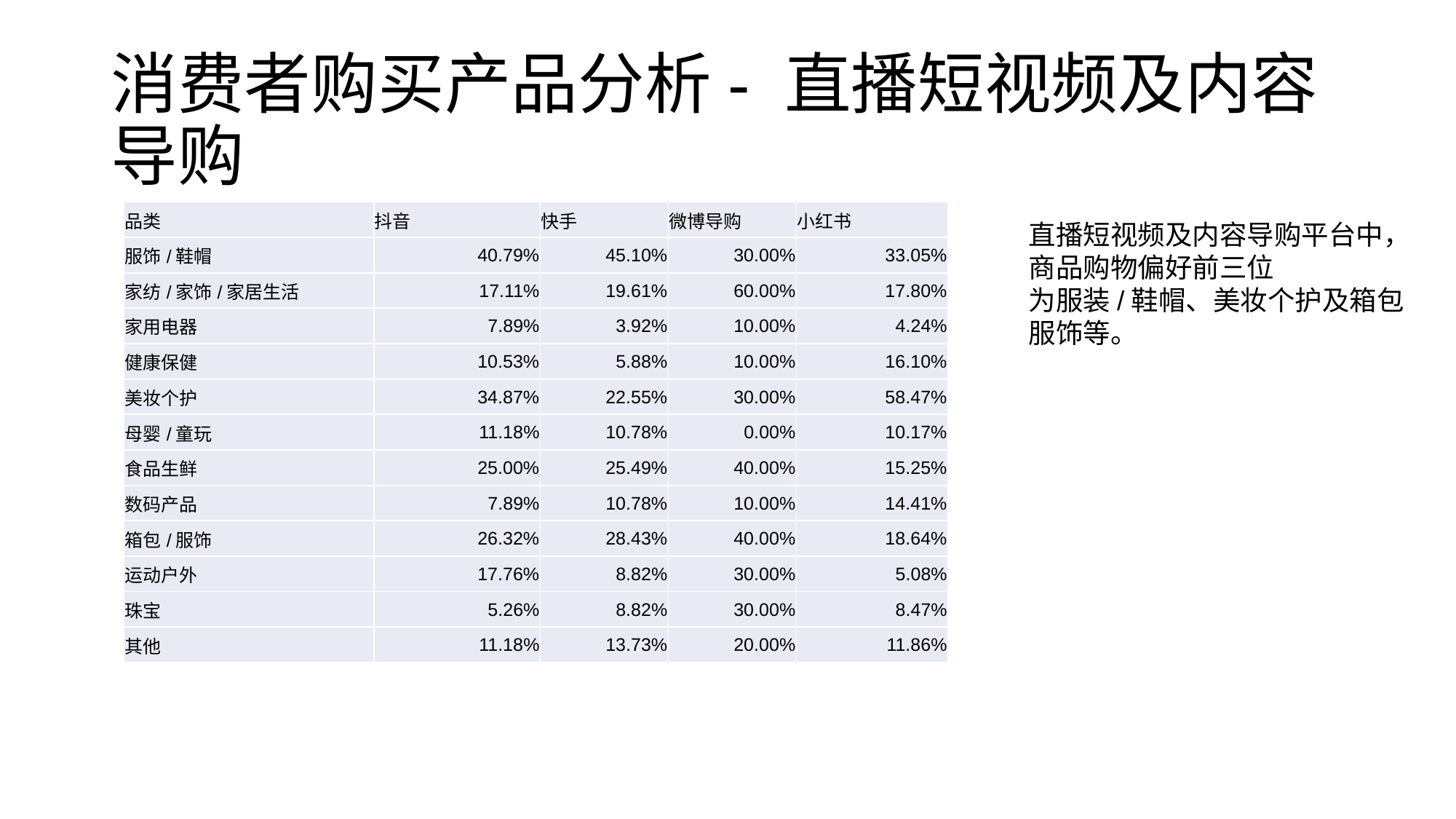

# 消费者购买产品分析- 直播短视频及内容导购
| 品类 | 抖音 | 快手 | 微博导购 | 小红书 |
| --- | --- | --- | --- | --- |
| 服饰/鞋帽 | 40.79% | 45.10% | 30.00% | 33.05% |
| 家纺/家饰/家居生活 | 17.11% | 19.61% | 60.00% | 17.80% |
| 家用电器 | 7.89% | 3.92% | 10.00% | 4.24% |
| 健康保健 | 10.53% | 5.88% | 10.00% | 16.10% |
| 美妆个护 | 34.87% | 22.55% | 30.00% | 58.47% |
| 母婴/童玩 | 11.18% | 10.78% | 0.00% | 10.17% |
| 食品生鲜 | 25.00% | 25.49% | 40.00% | 15.25% |
| 数码产品 | 7.89% | 10.78% | 10.00% | 14.41% |
| 箱包/服饰 | 26.32% | 28.43% | 40.00% | 18.64% |
| 运动户外 | 17.76% | 8.82% | 30.00% | 5.08% |
| 珠宝 | 5.26% | 8.82% | 30.00% | 8.47% |
| 其他 | 11.18% | 13.73% | 20.00% | 11.86% |
直播短视频及内容导购平台中，商品购物偏好前三位
为服装/鞋帽、美妆个护及箱包服饰等。